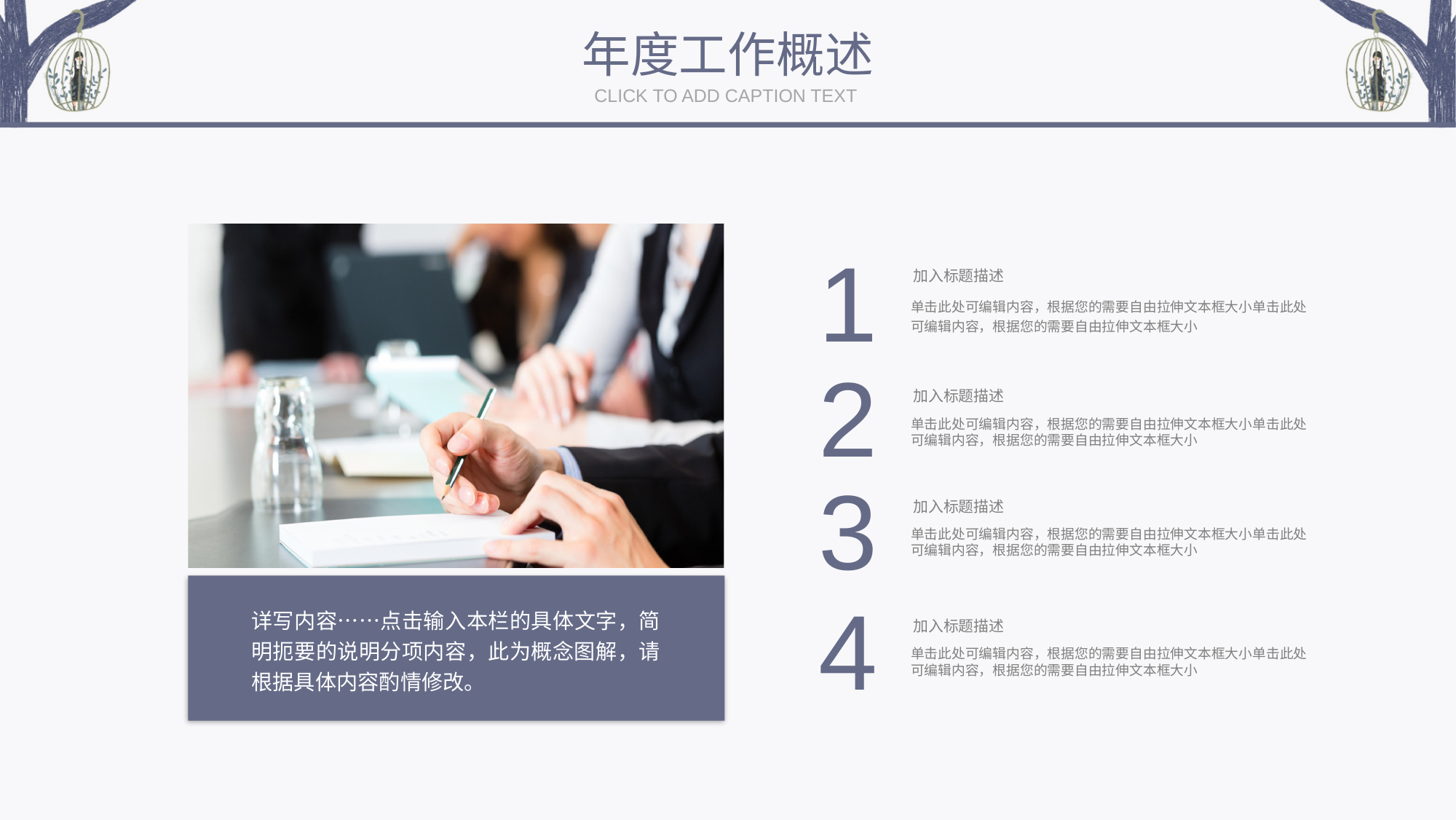

年度工作概述
CLICK TO ADD CAPTION TEXT

详写内容……点击输入本栏的具体文字，简明扼要的说明分项内容，此为概念图解，请根据具体内容酌情修改。
1
加入标题描述
单击此处可编辑内容，根据您的需要自由拉伸文本框大小单击此处可编辑内容，根据您的需要自由拉伸文本框大小

2
加入标题描述
单击此处可编辑内容，根据您的需要自由拉伸文本框大小单击此处可编辑内容，根据您的需要自由拉伸文本框大小

3
加入标题描述
单击此处可编辑内容，根据您的需要自由拉伸文本框大小单击此处可编辑内容，根据您的需要自由拉伸文本框大小

4
加入标题描述
单击此处可编辑内容，根据您的需要自由拉伸文本框大小单击此处可编辑内容，根据您的需要自由拉伸文本框大小